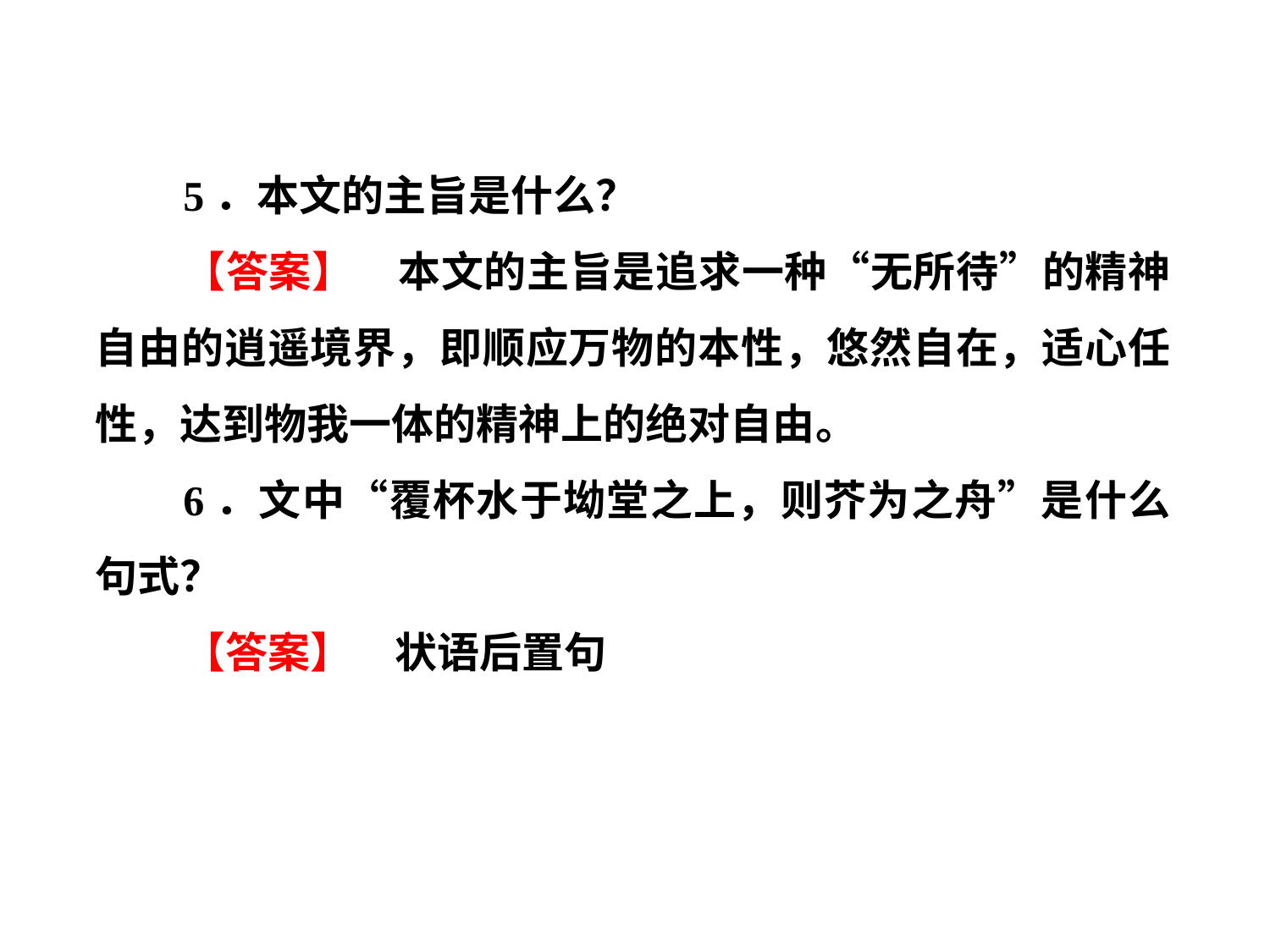

5．本文的主旨是什么？
【答案】　本文的主旨是追求一种“无所待”的精神自由的逍遥境界，即顺应万物的本性，悠然自在，适心任性，达到物我一体的精神上的绝对自由。
6．文中“覆杯水于坳堂之上，则芥为之舟”是什么句式？
【答案】　状语后置句